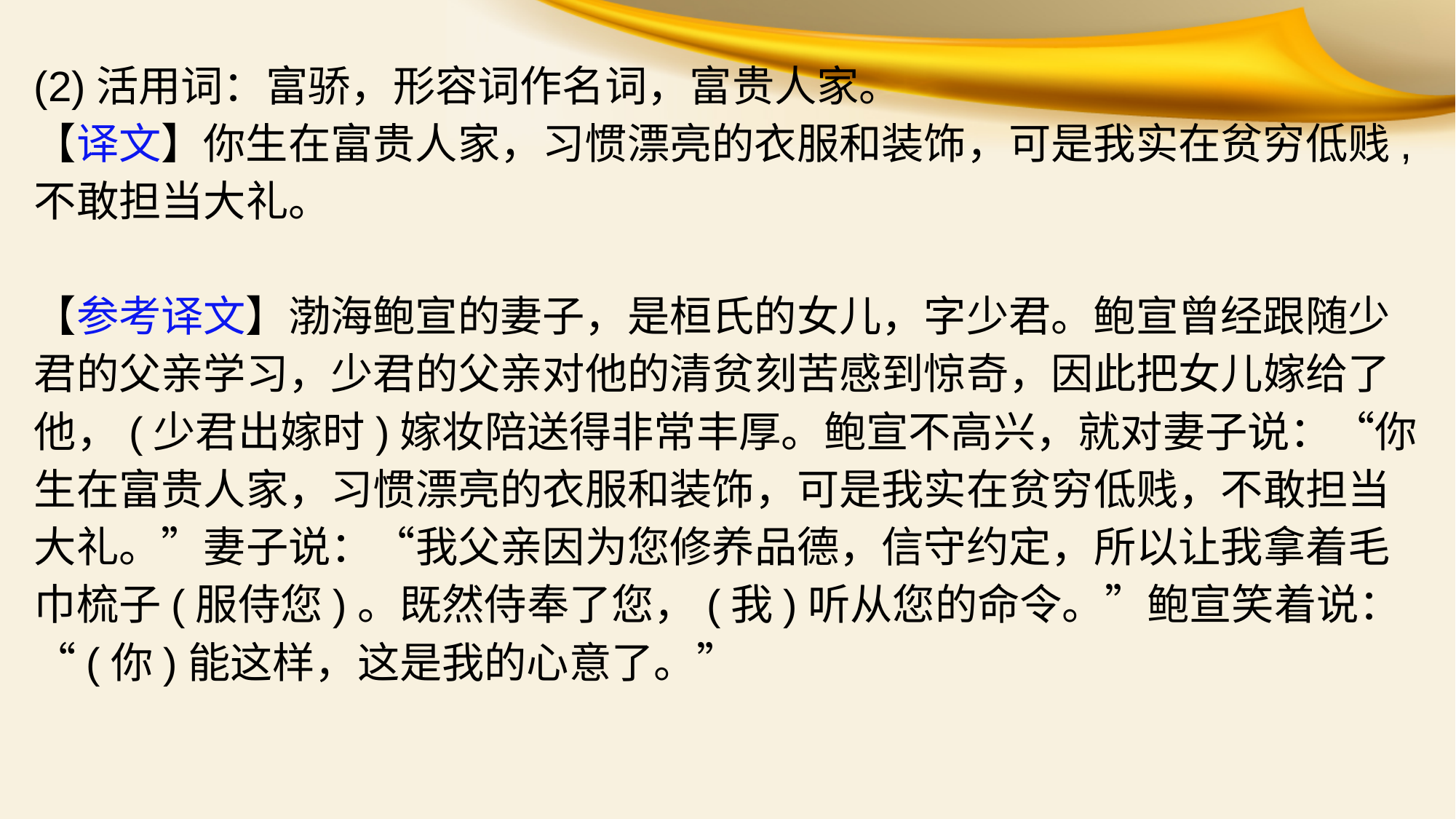

(2)活用词：富骄，形容词作名词，富贵人家。
【译文】你生在富贵人家，习惯漂亮的衣服和装饰，可是我实在贫穷低贱,不敢担当大礼。

【参考译文】渤海鲍宣的妻子，是桓氏的女儿，字少君。鲍宣曾经跟随少君的父亲学习，少君的父亲对他的清贫刻苦感到惊奇，因此把女儿嫁给了他，(少君出嫁时)嫁妆陪送得非常丰厚。鲍宣不高兴，就对妻子说：“你生在富贵人家，习惯漂亮的衣服和装饰，可是我实在贫穷低贱，不敢担当大礼。”妻子说：“我父亲因为您修养品德，信守约定，所以让我拿着毛巾梳子(服侍您)。既然侍奉了您，(我)听从您的命令。”鲍宣笑着说：“(你)能这样，这是我的心意了。”